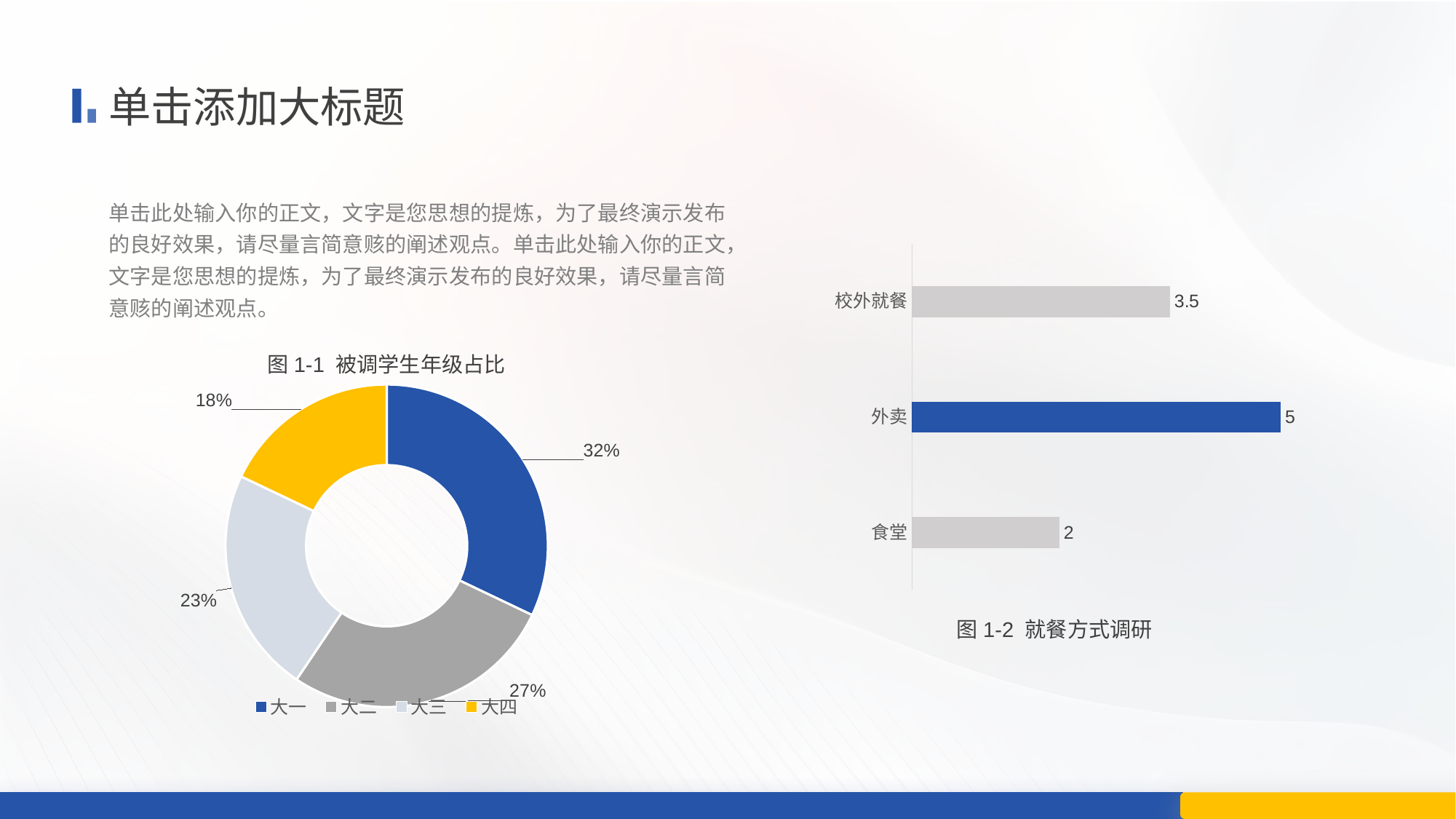

单击添加大标题

单击此处输入你的正文，文字是您思想的提炼，为了最终演示发布的良好效果，请尽量言简意赅的阐述观点。单击此处输入你的正文，文字是您思想的提炼，为了最终演示发布的良好效果，请尽量言简意赅的阐述观点。

### Chart

| Category | 系列 1 |
|---|---|
| 食堂 | 2.0 |
| 外卖 | 5.0 |
| 校外就餐 | 3.5 |
图1-1 被调学生年级占比

### Chart

| Category | 销售额 |
|---|---|
| 大一 | 34.0 |
| 大二 | 29.0 |
| 大三 | 24.0 |
| 大四 | 19.0 |
图1-2 就餐方式调研